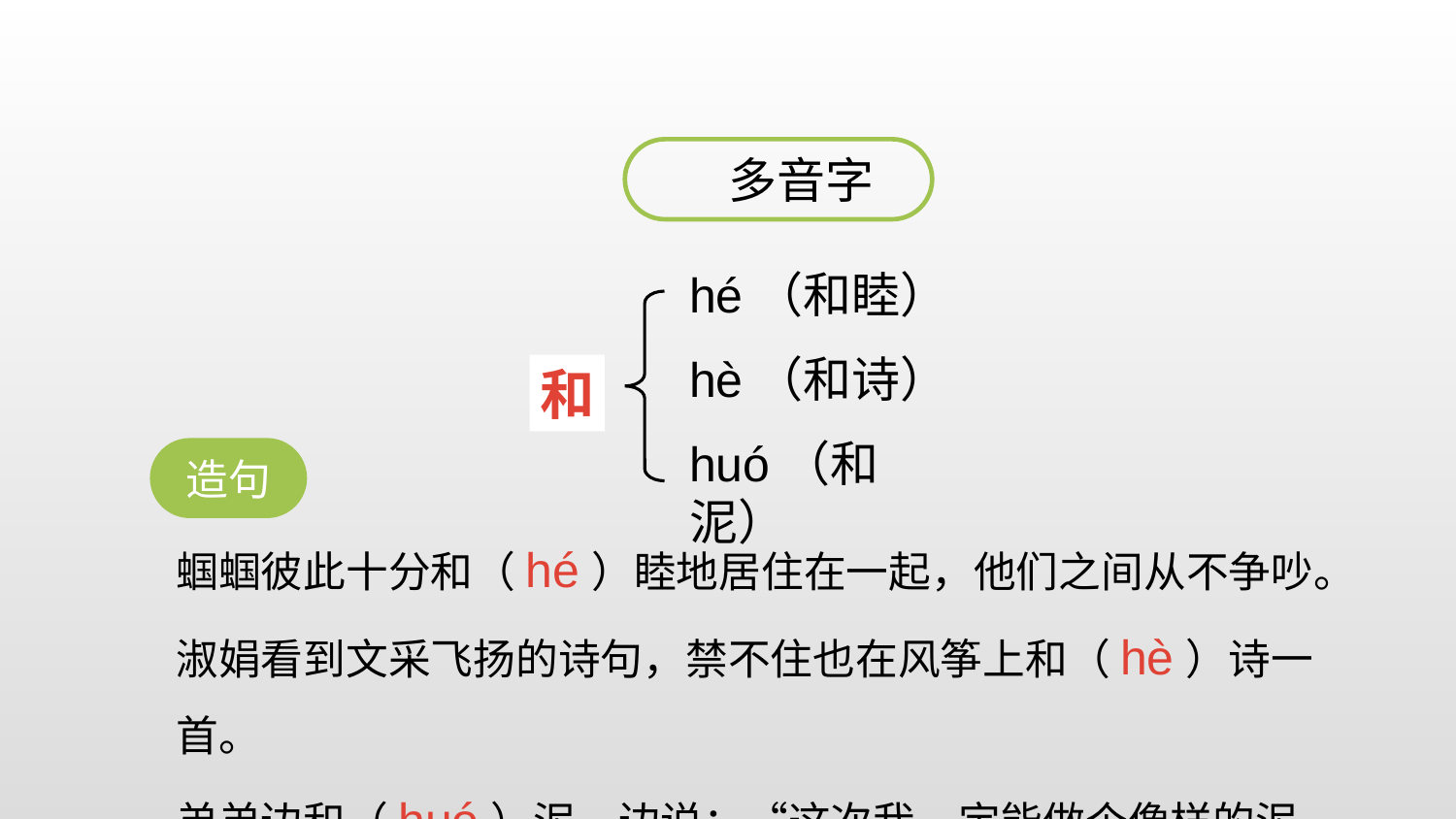

多音字
hé（和睦）

hè（和诗）
和
huó（和泥）
造句
蝈蝈彼此十分和（hé）睦地居住在一起，他们之间从不争吵。
淑娟看到文采飞扬的诗句，禁不住也在风筝上和（hè）诗一首。
弟弟边和（huó）泥，边说：“这次我一定能做个像样的泥人。”